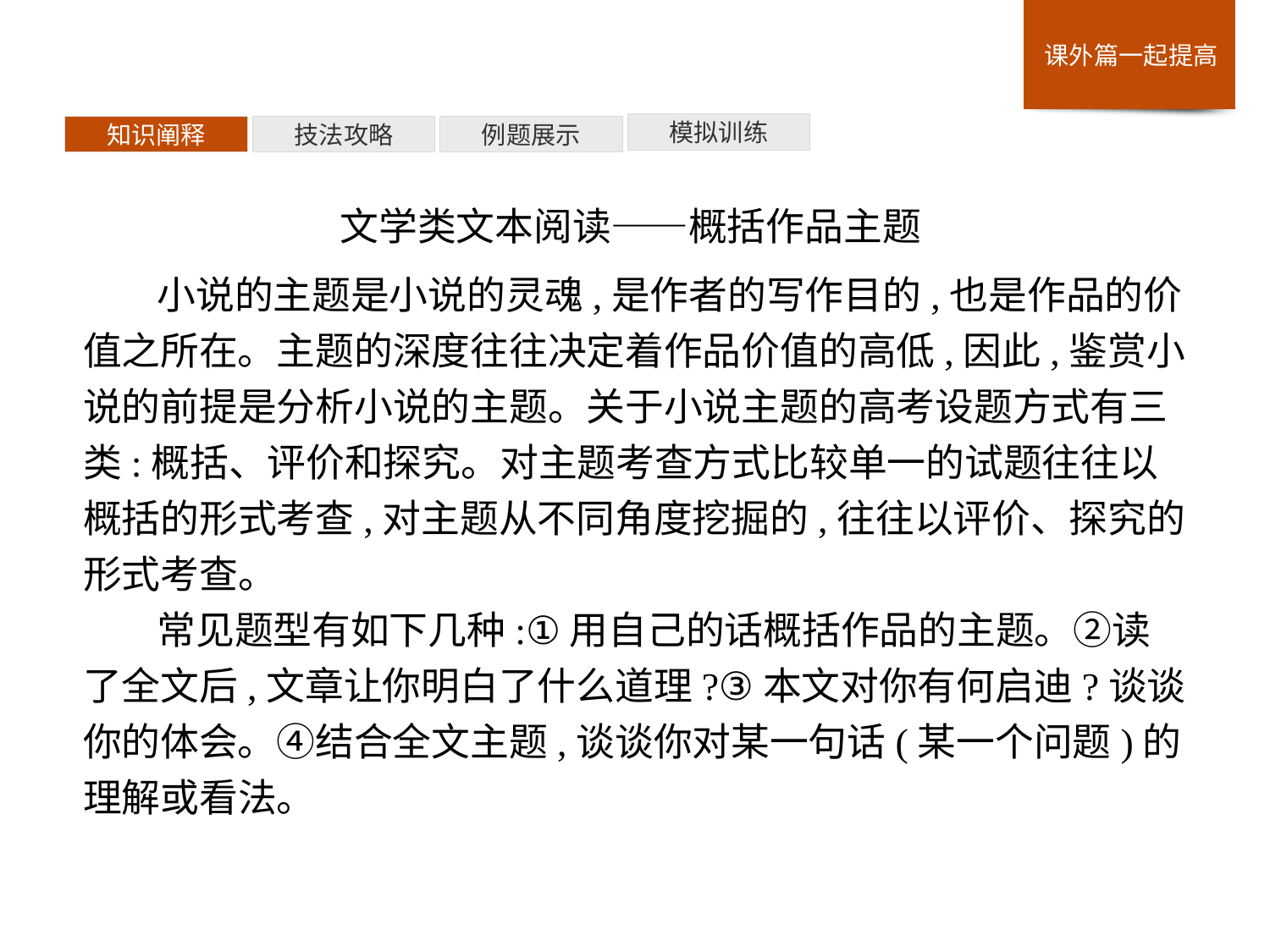

模拟训练
例题展示
技法攻略
知识阐释
文学类文本阅读——概括作品主题
小说的主题是小说的灵魂,是作者的写作目的,也是作品的价值之所在。主题的深度往往决定着作品价值的高低,因此,鉴赏小说的前提是分析小说的主题。关于小说主题的高考设题方式有三类:概括、评价和探究。对主题考查方式比较单一的试题往往以概括的形式考查,对主题从不同角度挖掘的,往往以评价、探究的形式考查。
常见题型有如下几种:①用自己的话概括作品的主题。②读了全文后,文章让你明白了什么道理?③本文对你有何启迪?谈谈你的体会。④结合全文主题,谈谈你对某一句话(某一个问题)的理解或看法。